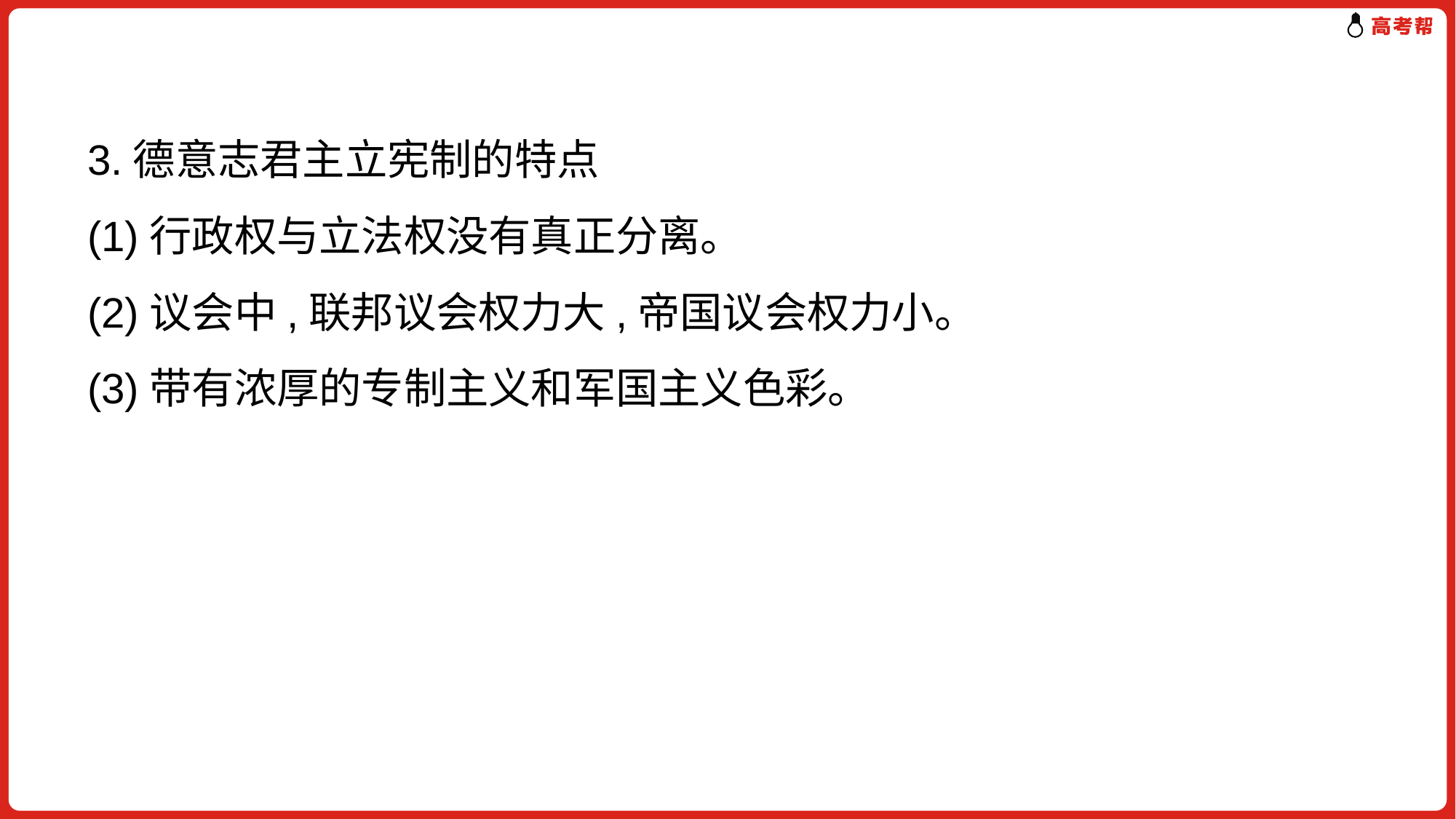

3.德意志君主立宪制的特点
(1)行政权与立法权没有真正分离。
(2)议会中,联邦议会权力大,帝国议会权力小。
(3)带有浓厚的专制主义和军国主义色彩。